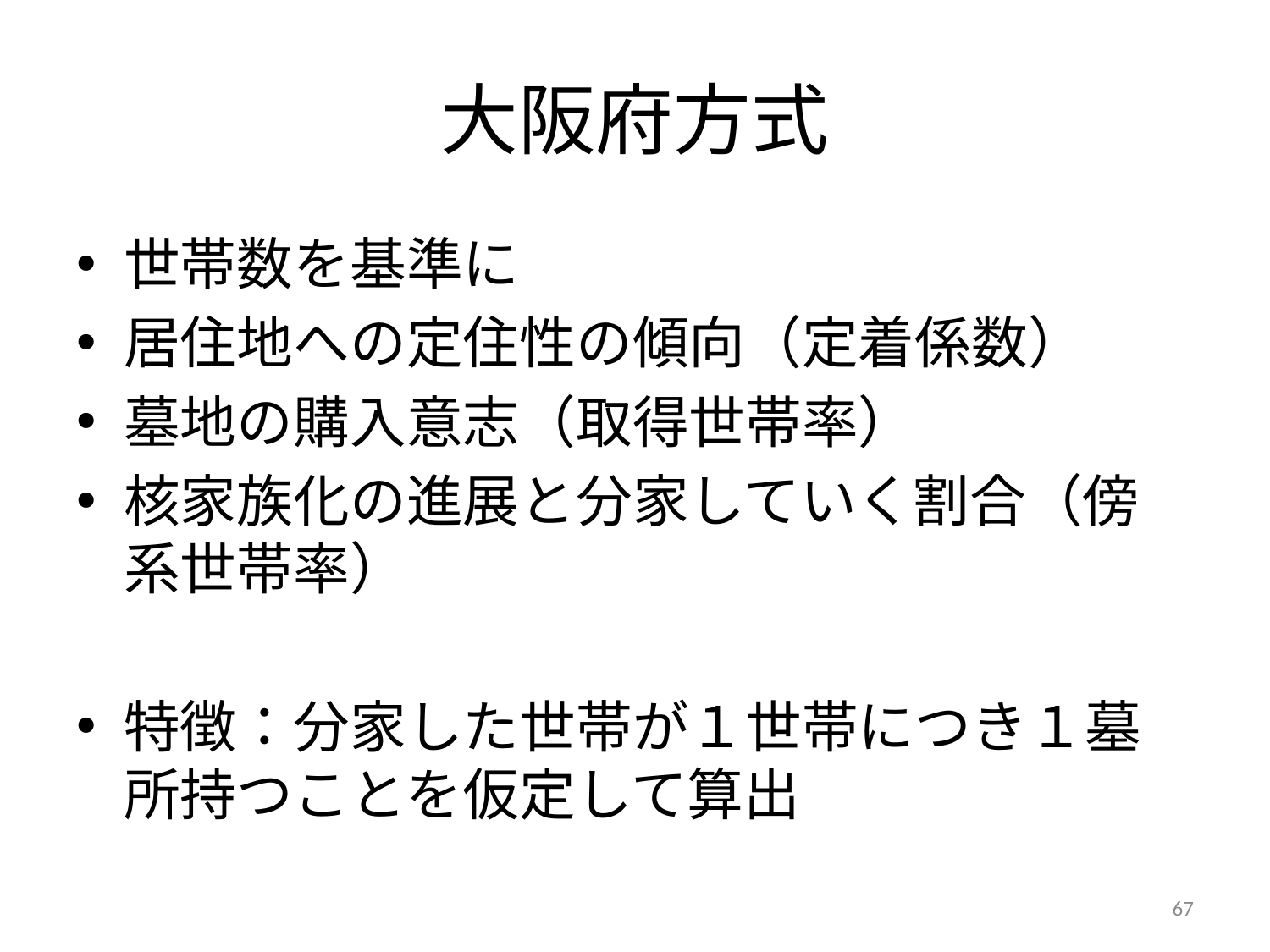

# 大阪府方式
世帯数を基準に
居住地への定住性の傾向（定着係数）
墓地の購入意志（取得世帯率）
核家族化の進展と分家していく割合（傍系世帯率）

特徴：分家した世帯が１世帯につき１墓所持つことを仮定して算出
67